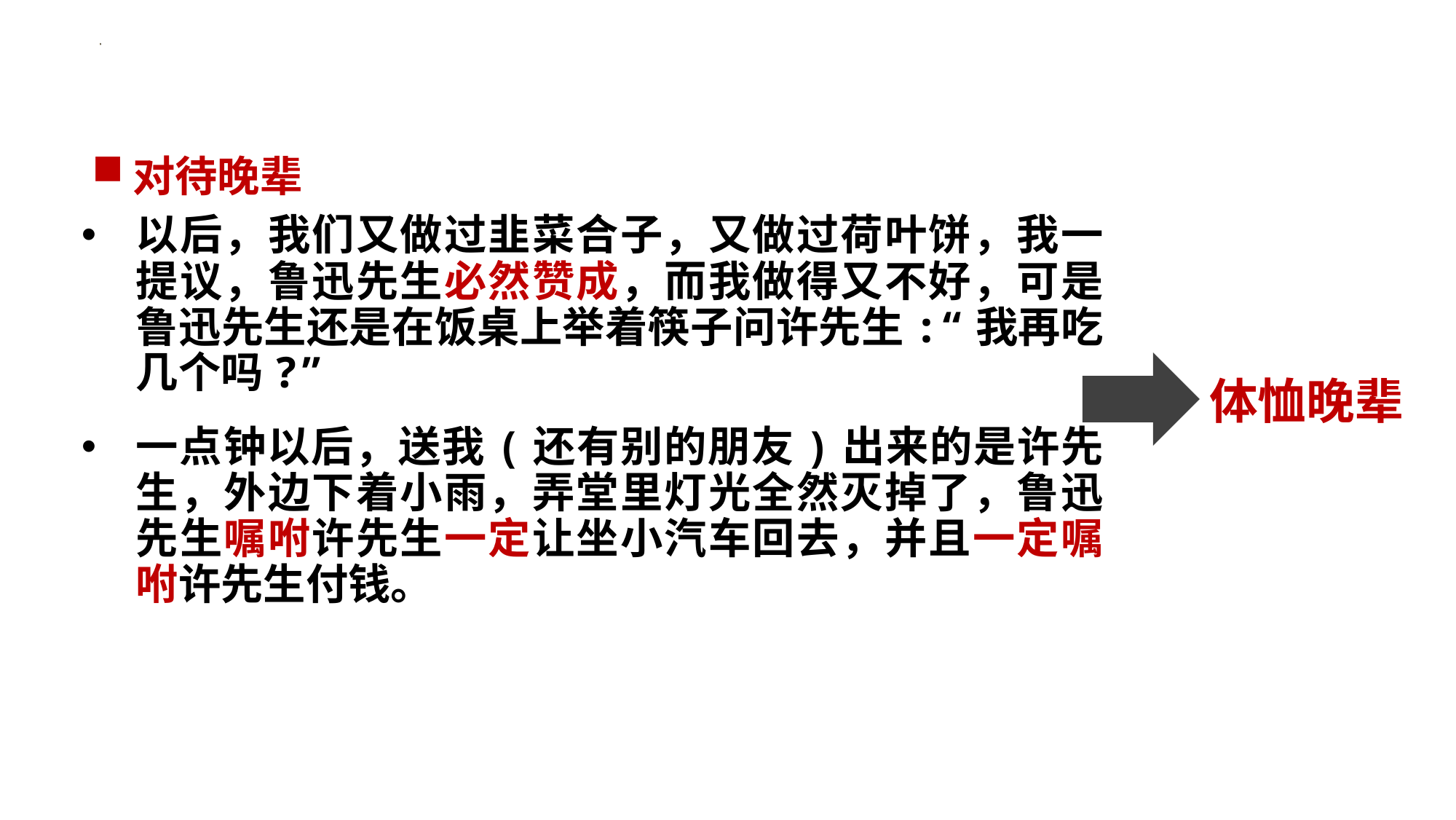

对待晚辈
以后，我们又做过韭菜合子，又做过荷叶饼，我一提议，鲁迅先生必然赞成，而我做得又不好，可是鲁迅先生还是在饭桌上举着筷子问许先生:“我再吃几个吗?”

体恤晚辈
一点钟以后，送我(还有别的朋友)出来的是许先生，外边下着小雨，弄堂里灯光全然灭掉了，鲁迅先生嘱咐许先生一定让坐小汽车回去，并且一定嘱咐许先生付钱。